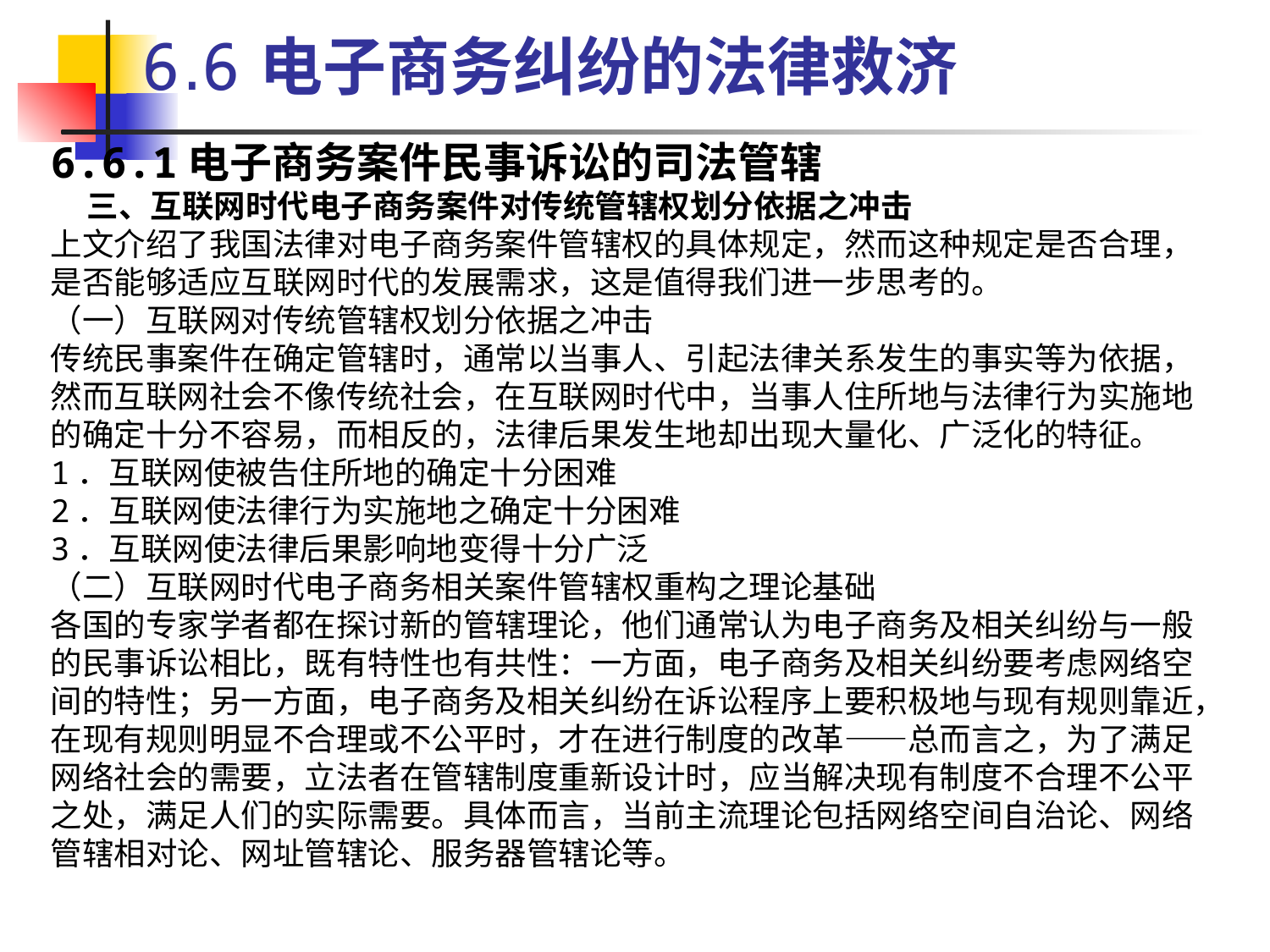

6.6电子商务纠纷的法律救济
6.6.1电子商务案件民事诉讼的司法管辖
    三、互联网时代电子商务案件对传统管辖权划分依据之冲击
上文介绍了我国法律对电子商务案件管辖权的具体规定，然而这种规定是否合理，是否能够适应互联网时代的发展需求，这是值得我们进一步思考的。
（一）互联网对传统管辖权划分依据之冲击
传统民事案件在确定管辖时，通常以当事人、引起法律关系发生的事实等为依据，然而互联网社会不像传统社会，在互联网时代中，当事人住所地与法律行为实施地的确定十分不容易，而相反的，法律后果发生地却出现大量化、广泛化的特征。
1．互联网使被告住所地的确定十分困难
2．互联网使法律行为实施地之确定十分困难
3．互联网使法律后果影响地变得十分广泛
（二）互联网时代电子商务相关案件管辖权重构之理论基础
各国的专家学者都在探讨新的管辖理论，他们通常认为电子商务及相关纠纷与一般的民事诉讼相比，既有特性也有共性：一方面，电子商务及相关纠纷要考虑网络空间的特性；另一方面，电子商务及相关纠纷在诉讼程序上要积极地与现有规则靠近，在现有规则明显不合理或不公平时，才在进行制度的改革——总而言之，为了满足网络社会的需要，立法者在管辖制度重新设计时，应当解决现有制度不合理不公平之处，满足人们的实际需要。具体而言，当前主流理论包括网络空间自治论、网络管辖相对论、网址管辖论、服务器管辖论等。